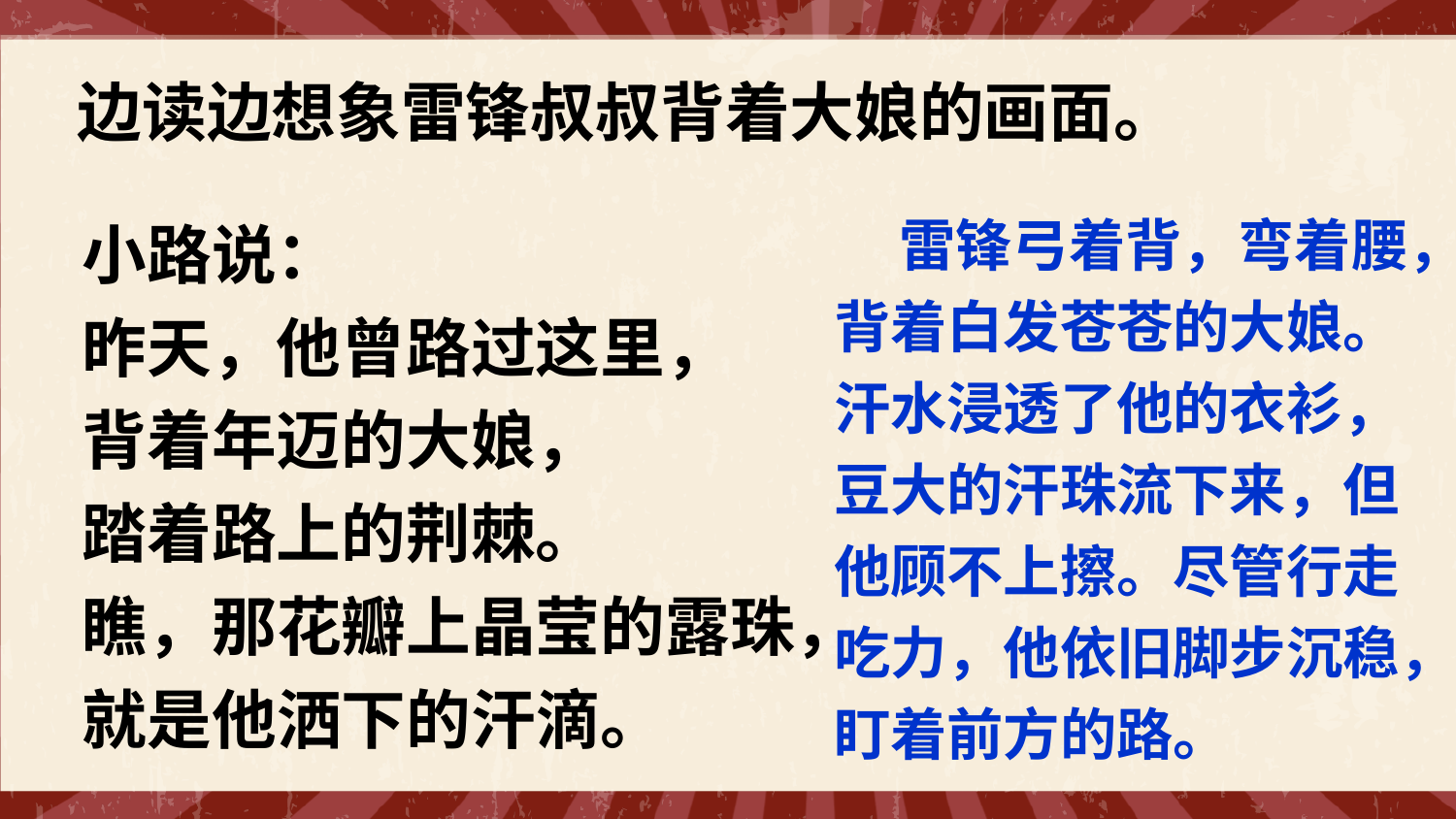

边读边想象雷锋叔叔背着大娘的画面。
    雷锋弓着背，弯着腰，背着白发苍苍的大娘。汗水浸透了他的衣衫，豆大的汗珠流下来，但他顾不上擦。尽管行走吃力，他依旧脚步沉稳，盯着前方的路。
小路说：
昨天，他曾路过这里，
背着年迈的大娘，
踏着路上的荆棘。
瞧，那花瓣上晶莹的露珠，
就是他洒下的汗滴。